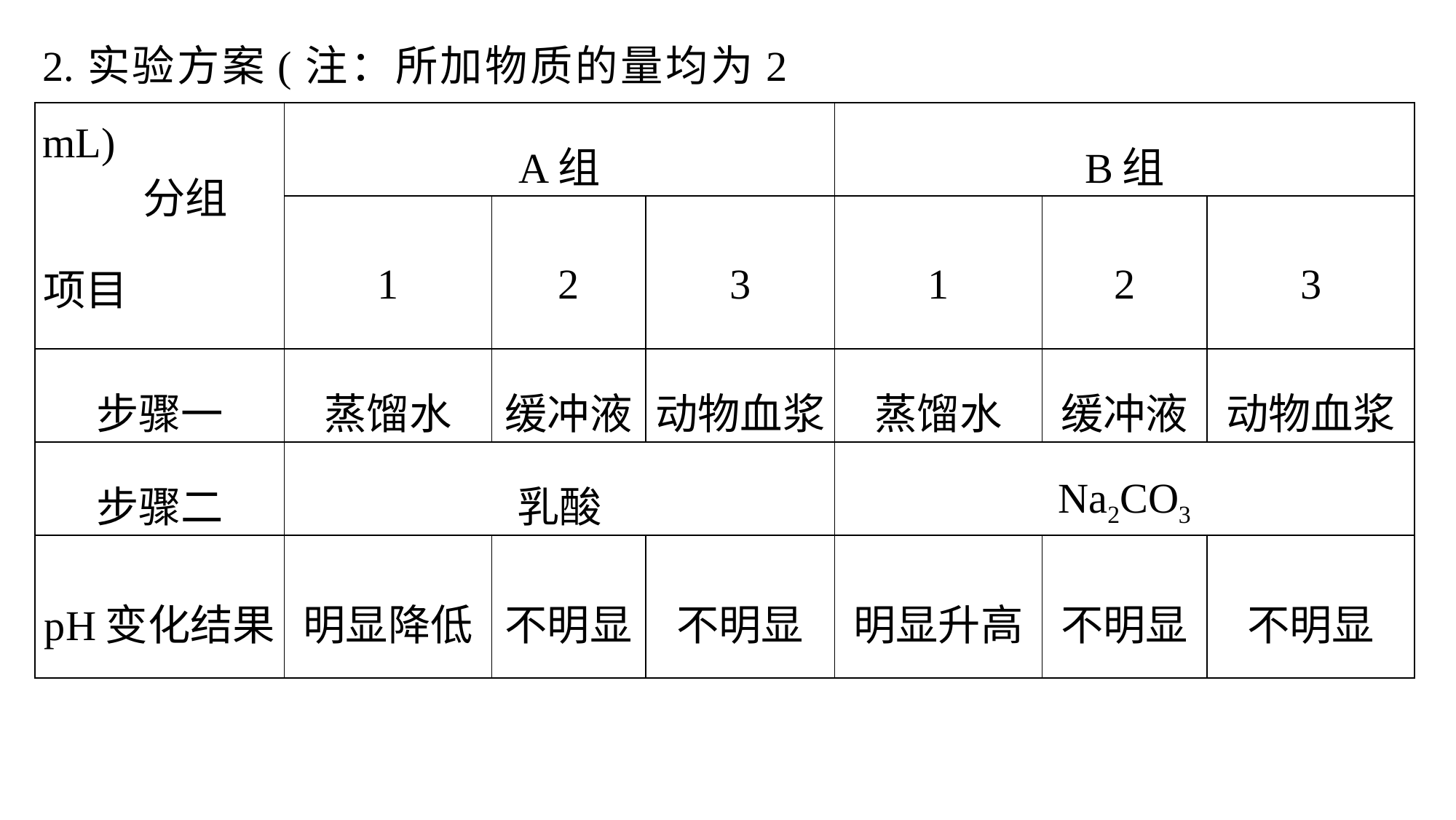

2.实验方案(注：所加物质的量均为2 mL)
| 分组 项目 | A组 |  |  | B组 |  |  |
| --- | --- | --- | --- | --- | --- | --- |
|  | 1 | 2 | 3 | 1 | 2 | 3 |
| 步骤一 | 蒸馏水 | 缓冲液 | 动物血浆 | 蒸馏水 | 缓冲液 | 动物血浆 |
| 步骤二 | 乳酸 |  |  | Na2CO3 |  |  |
| pH变化结果 | 明显降低 | 不明显 | 不明显 | 明显升高 | 不明显 | 不明显 |